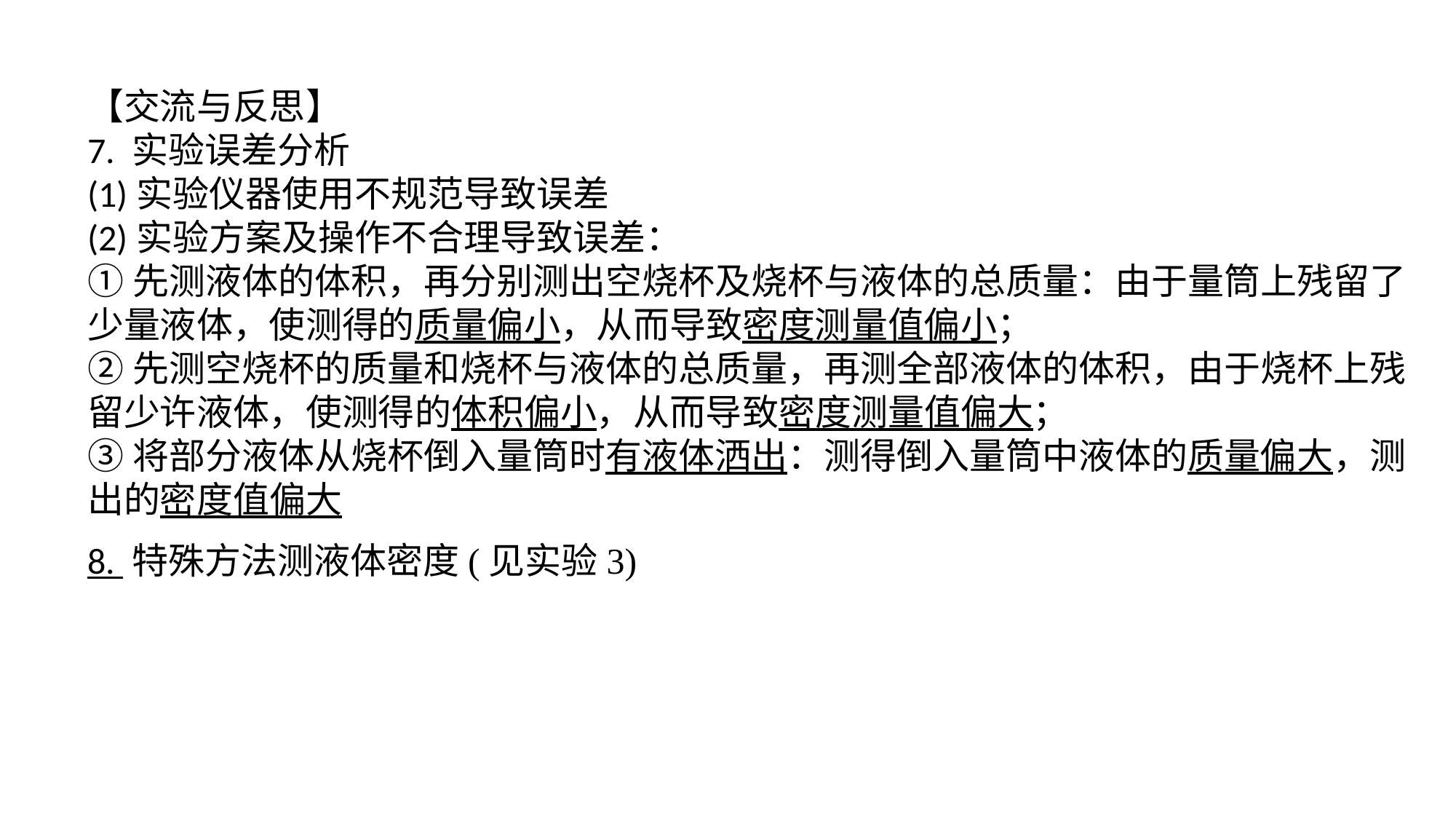

【交流与反思】7. 实验误差分析(1)实验仪器使用不规范导致误差(2)实验方案及操作不合理导致误差：①先测液体的体积，再分别测出空烧杯及烧杯与液体的总质量：由于量筒上残留了少量液体，使测得的质量偏小，从而导致密度测量值偏小；②先测空烧杯的质量和烧杯与液体的总质量，再测全部液体的体积，由于烧杯上残留少许液体，使测得的体积偏小，从而导致密度测量值偏大；③将部分液体从烧杯倒入量筒时有液体洒出：测得倒入量筒中液体的质量偏大，测出的密度值偏大8. 特殊方法测液体密度(见实验3)